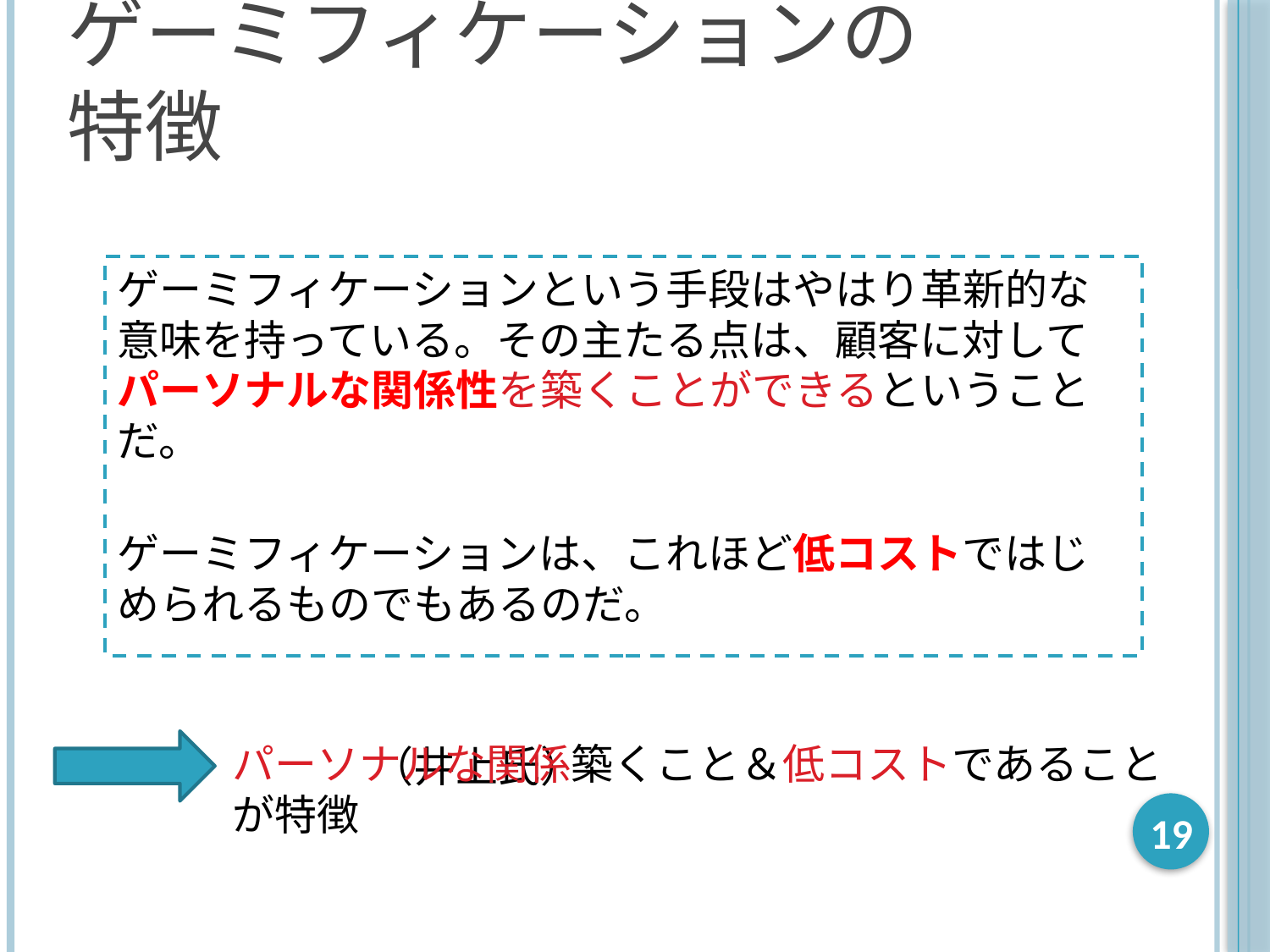

# ゲーミフィケーションの特徴
ゲーミフィケーションという手段はやはり革新的な意味を持っている。その主たる点は、顧客に対してパーソナルな関係性を築くことができるということだ。
ゲーミフィケーションは、これほど低コストではじめられるものでもあるのだ。
　　　　　　　　　　　　　　　　　　　　　　　　　　　　　（井上氏）

パーソナルな関係築くこと＆低コストであることが特徴
19